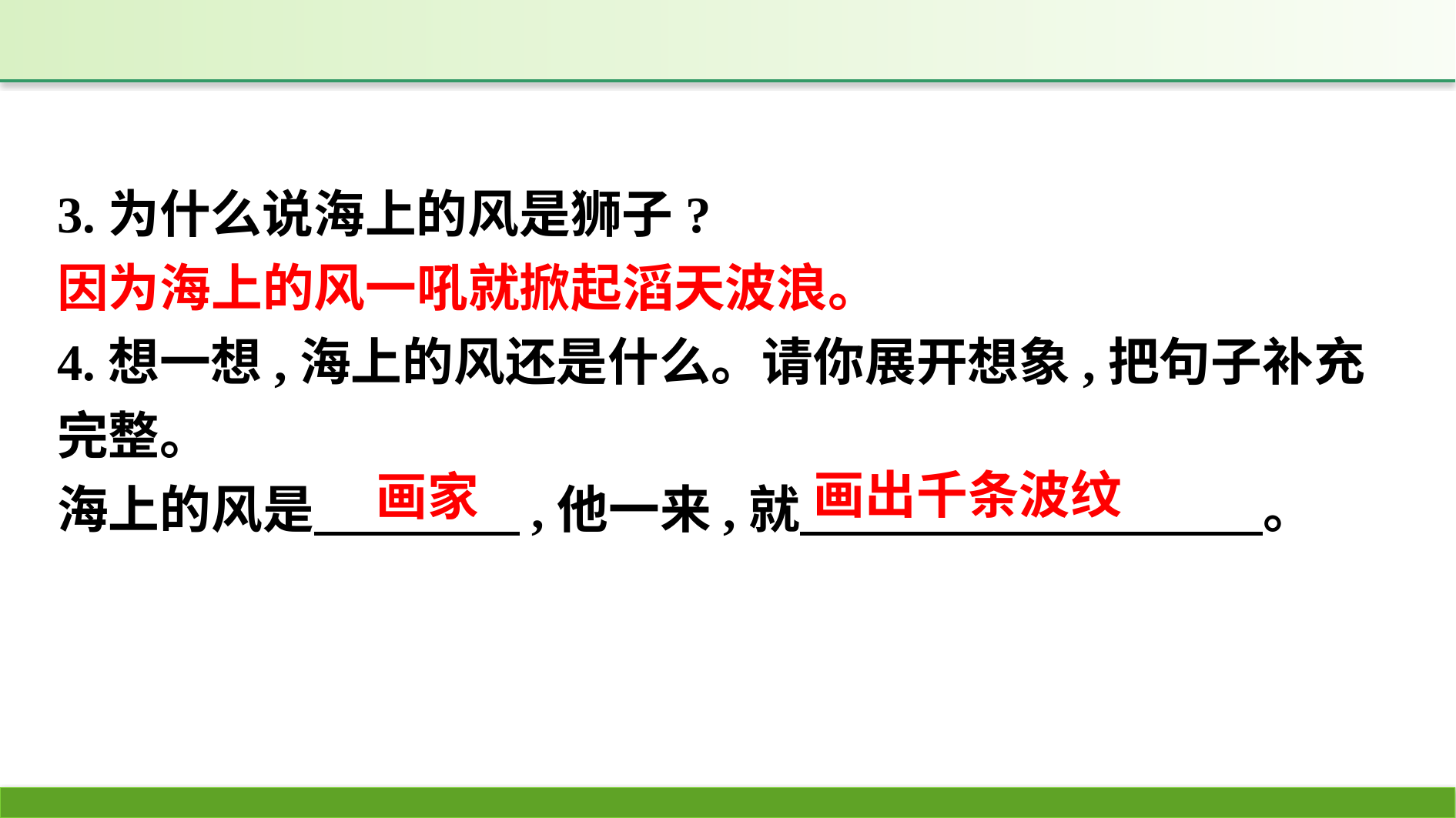

3.为什么说海上的风是狮子?
因为海上的风一吼就掀起滔天波浪。
4.想一想,海上的风还是什么。请你展开想象,把句子补充完整。
海上的风是　　　　,他一来,就　　　　　　　　　。
画出千条波纹
画家